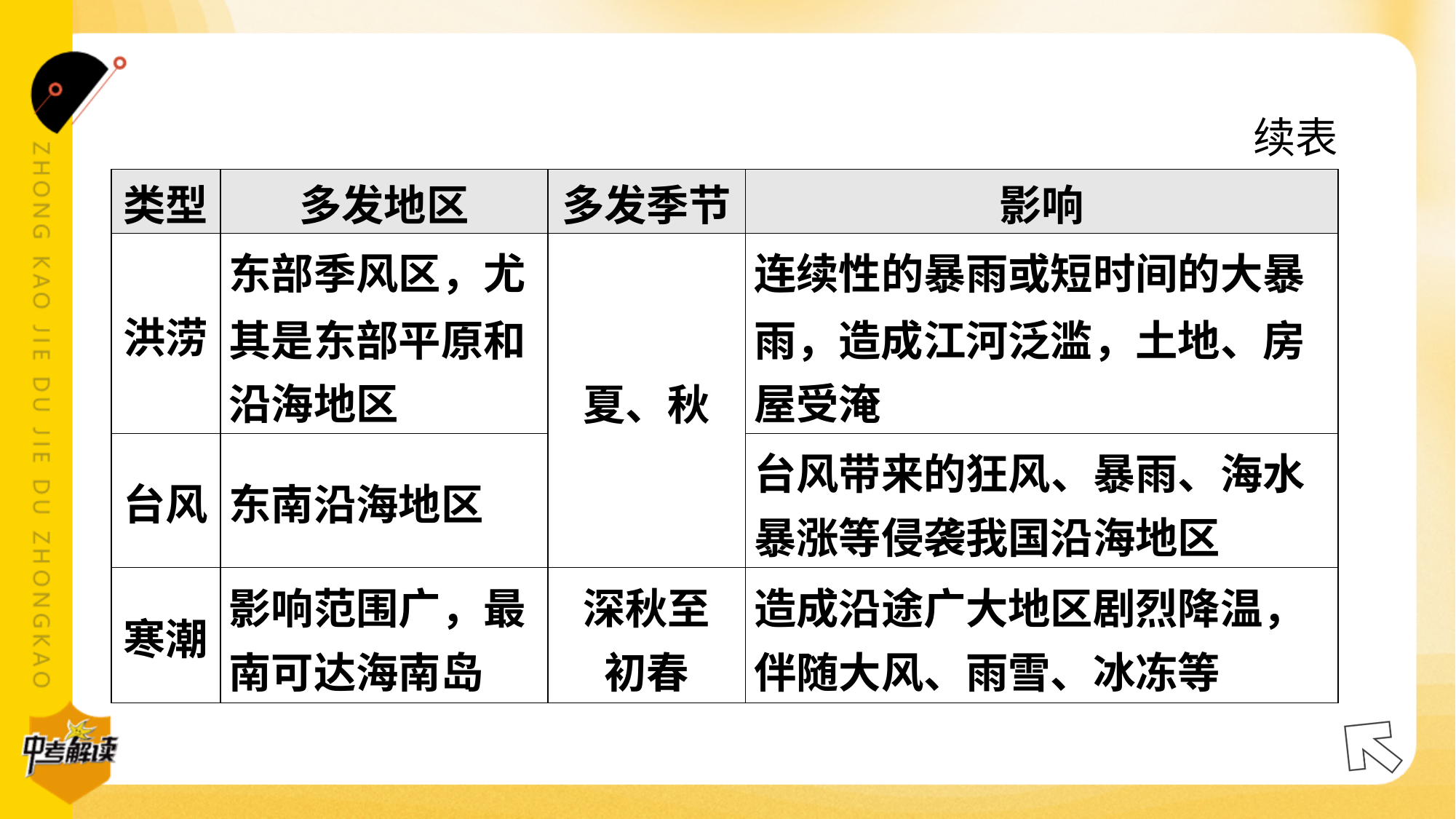

续表
| 类型 | 多发地区 | 多发季节 | 影响 |
| --- | --- | --- | --- |
| 洪涝 | 东部季风区，尤 其是东部平原和 沿海地区 | 夏、秋 | 连续性的暴雨或短时间的大暴 雨，造成江河泛滥，土地、房 屋受淹 |
| 台风 | 东南沿海地区 |  | 台风带来的狂风、暴雨、海水 暴涨等侵袭我国沿海地区 |
| 寒潮 | 影响范围广，最 南可达海南岛 | 深秋至 初春 | 造成沿途广大地区剧烈降温， 伴随大风、雨雪、冰冻等 |